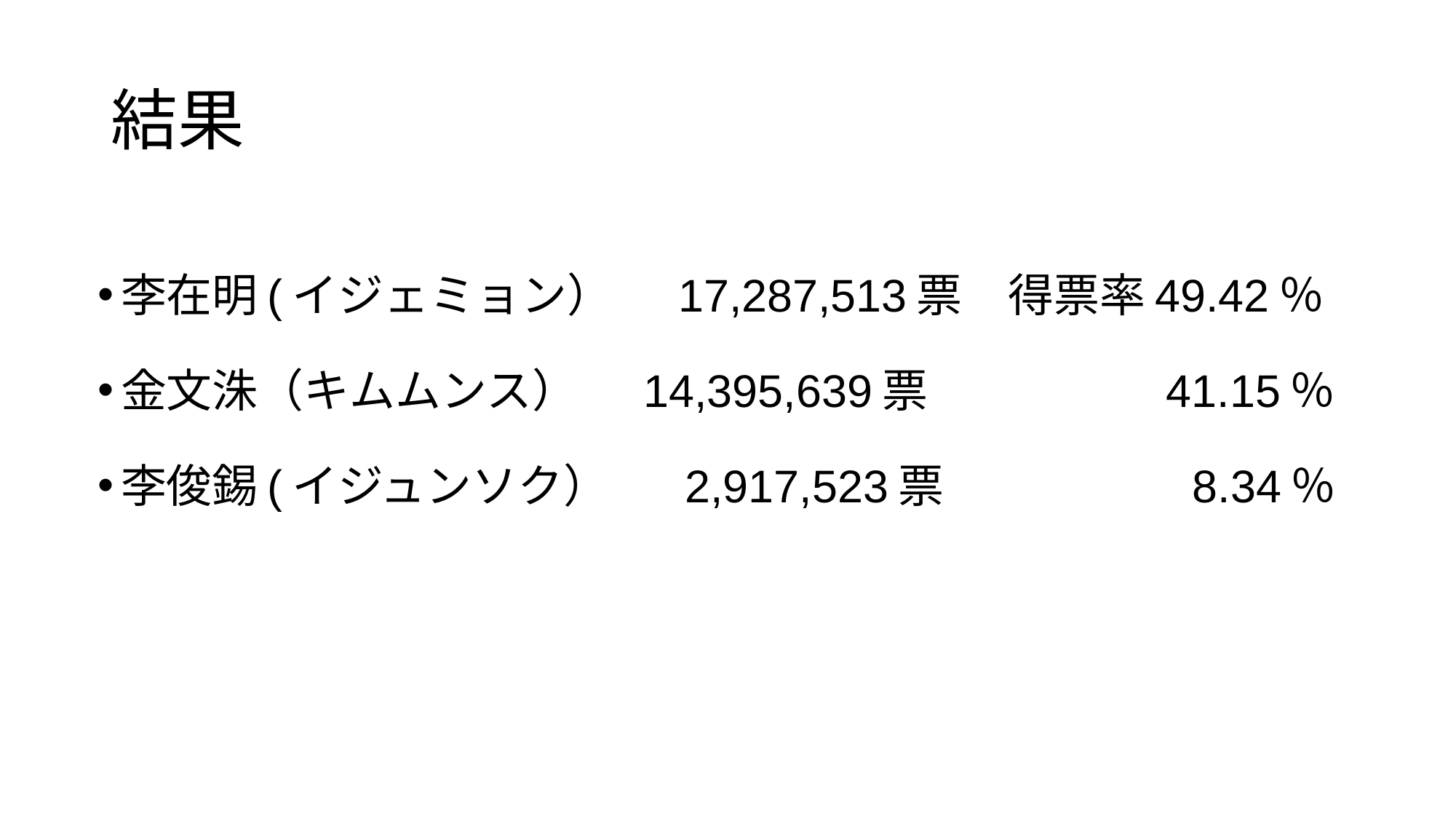

# 結果
李在明(イジェミョン）　 17,287,513票　得票率49.42％
金文洙（キムムンス） 　14,395,639票　　　　　41.15％
李俊錫(イジュンソク）  　2,917,523票　　　　　 8.34％